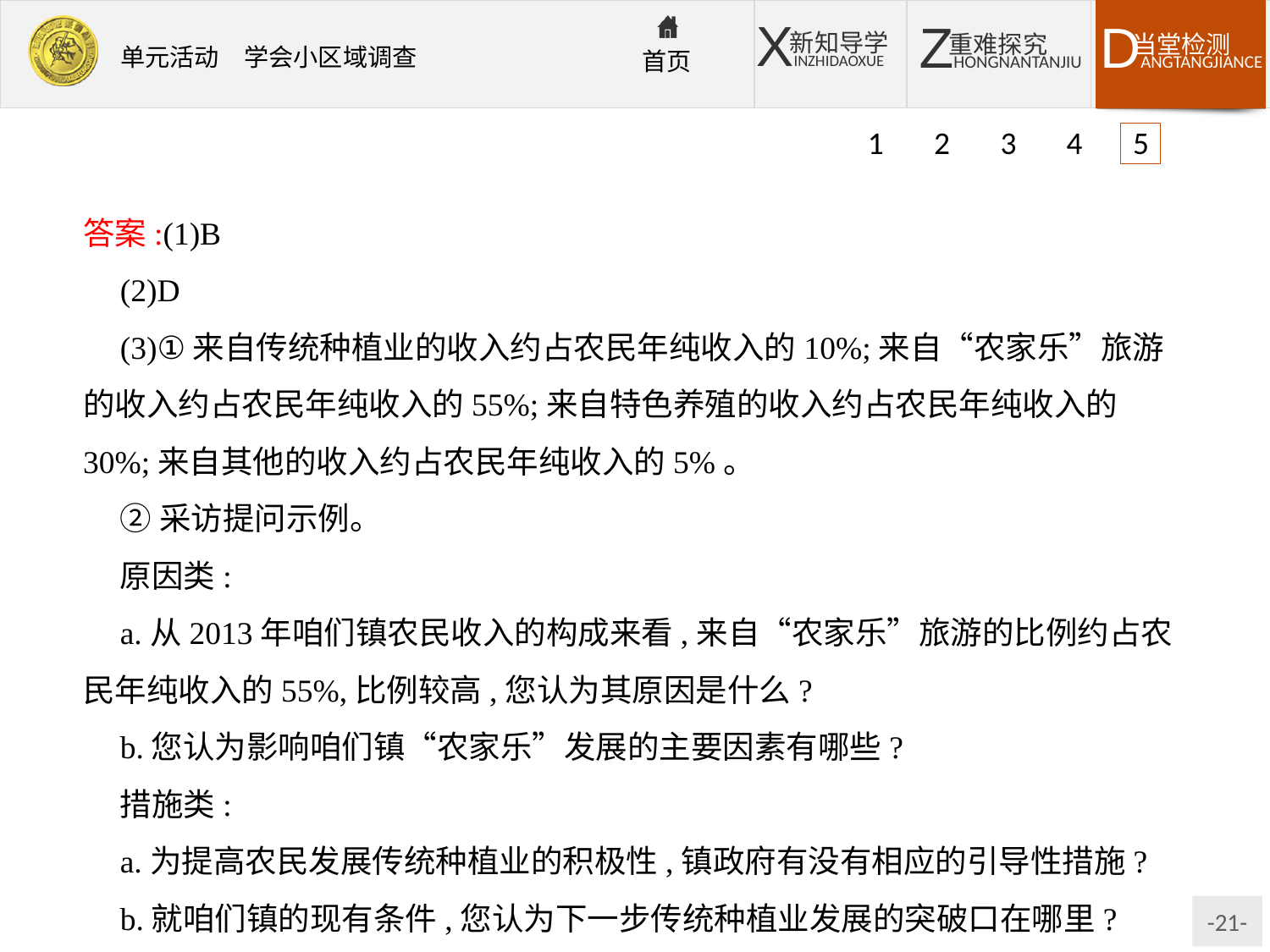

1       2       3       4       5

答案:(1)B
(2)D
(3)①来自传统种植业的收入约占农民年纯收入的10%;来自“农家乐”旅游的收入约占农民年纯收入的55%;来自特色养殖的收入约占农民年纯收入的30%;来自其他的收入约占农民年纯收入的5%。
②采访提问示例。
原因类:
a.从2013年咱们镇农民收入的构成来看,来自“农家乐”旅游的比例约占农民年纯收入的55%,比例较高,您认为其原因是什么?
b.您认为影响咱们镇“农家乐”发展的主要因素有哪些?
措施类:
a.为提高农民发展传统种植业的积极性,镇政府有没有相应的引导性措施?
b.就咱们镇的现有条件,您认为下一步传统种植业发展的突破口在哪里?